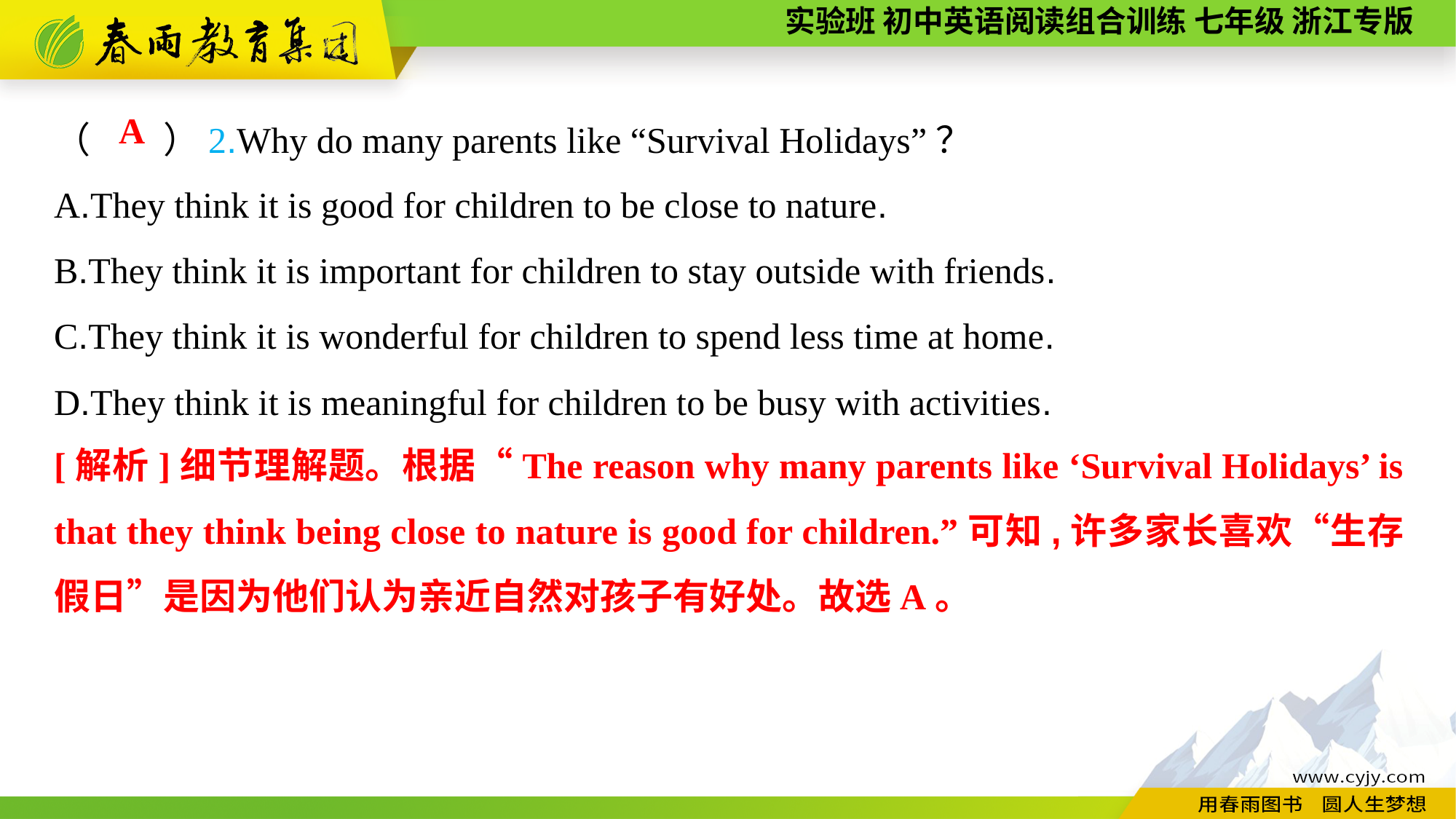

（　　）2.Why do many parents like “Survival Holidays”？
A.They think it is good for children to be close to nature.
B.They think it is important for children to stay outside with friends.
C.They think it is wonderful for children to spend less time at home.
D.They think it is meaningful for children to be busy with activities.
A
[解析]细节理解题。根据“The reason why many parents like ‘Survival Holidays’ is that they think being close to nature is good for children.”可知,许多家长喜欢“生存假日”是因为他们认为亲近自然对孩子有好处。故选A。